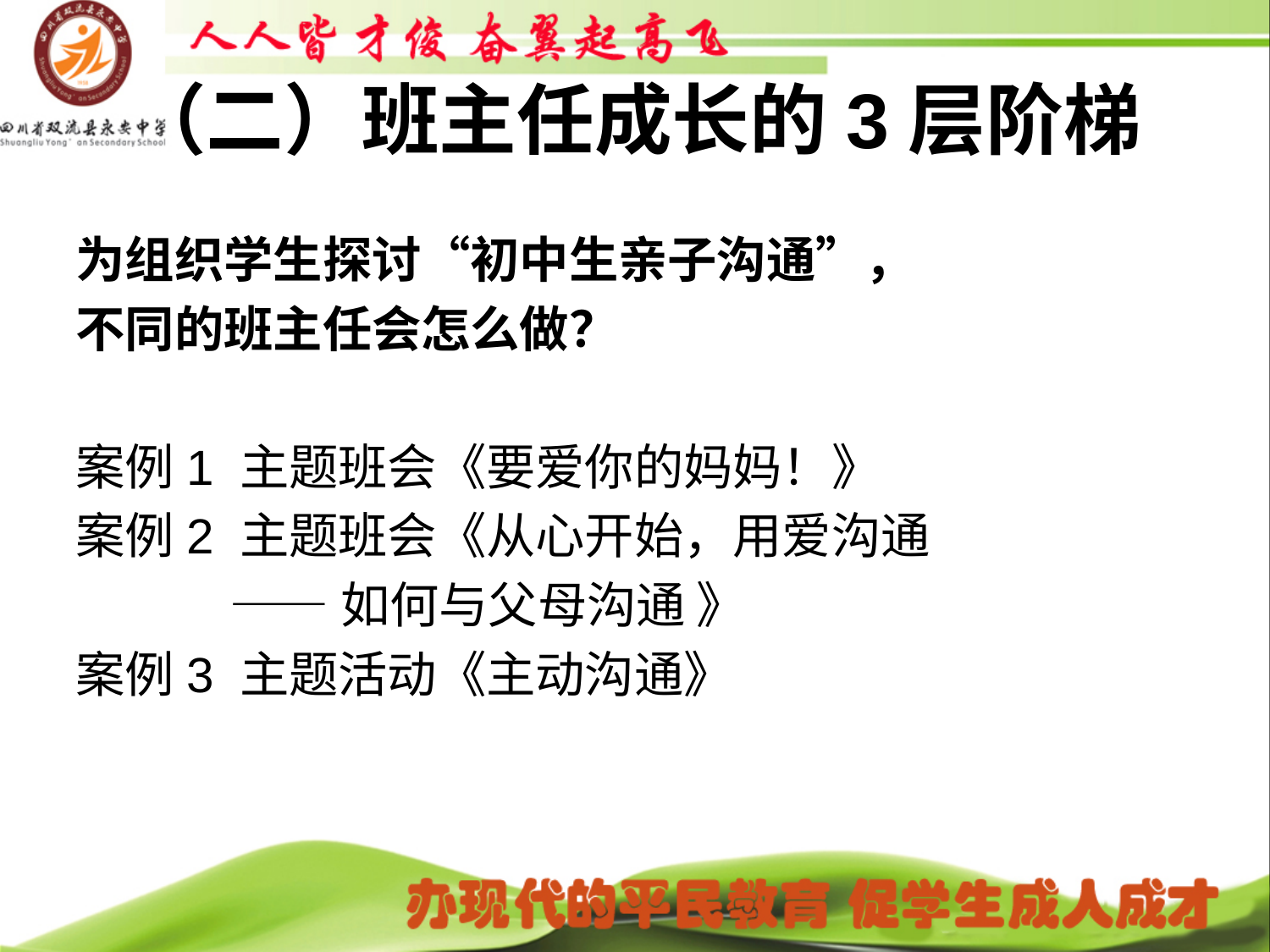

# （二）班主任成长的3层阶梯
为组织学生探讨“初中生亲子沟通”，
不同的班主任会怎么做？

案例1 主题班会《要爱你的妈妈！》
案例2 主题班会《从心开始，用爱沟通
              ——如何与父母沟通 》
案例3 主题活动《主动沟通》